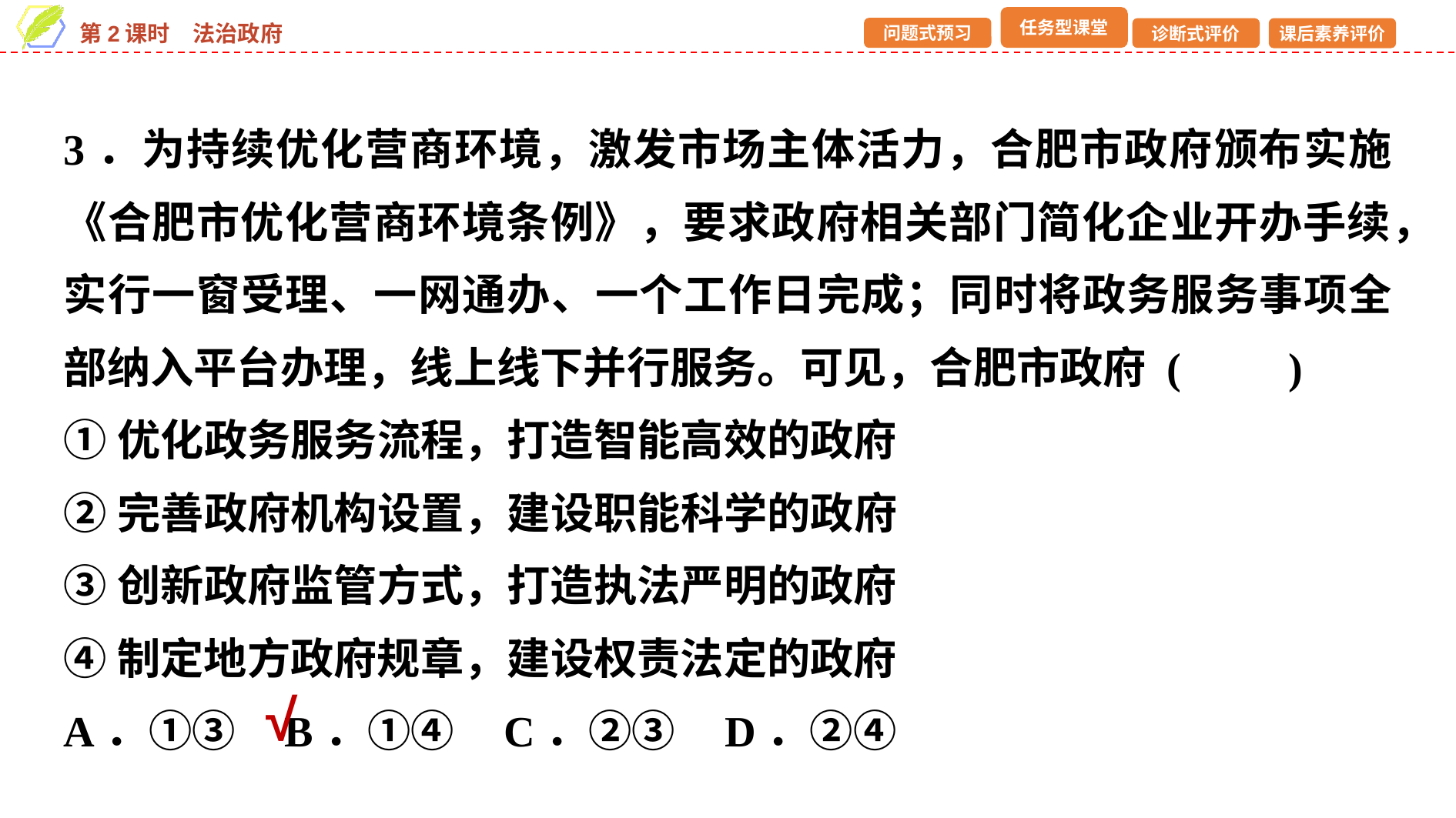

3．为持续优化营商环境，激发市场主体活力，合肥市政府颁布实施《合肥市优化营商环境条例》，要求政府相关部门简化企业开办手续，实行一窗受理、一网通办、一个工作日完成；同时将政务服务事项全部纳入平台办理，线上线下并行服务。可见，合肥市政府 (　　)
①优化政务服务流程，打造智能高效的政府
②完善政府机构设置，建设职能科学的政府
③创新政府监管方式，打造执法严明的政府
④制定地方政府规章，建设权责法定的政府
A．①③    B．①④    C．②③    D．②④
√